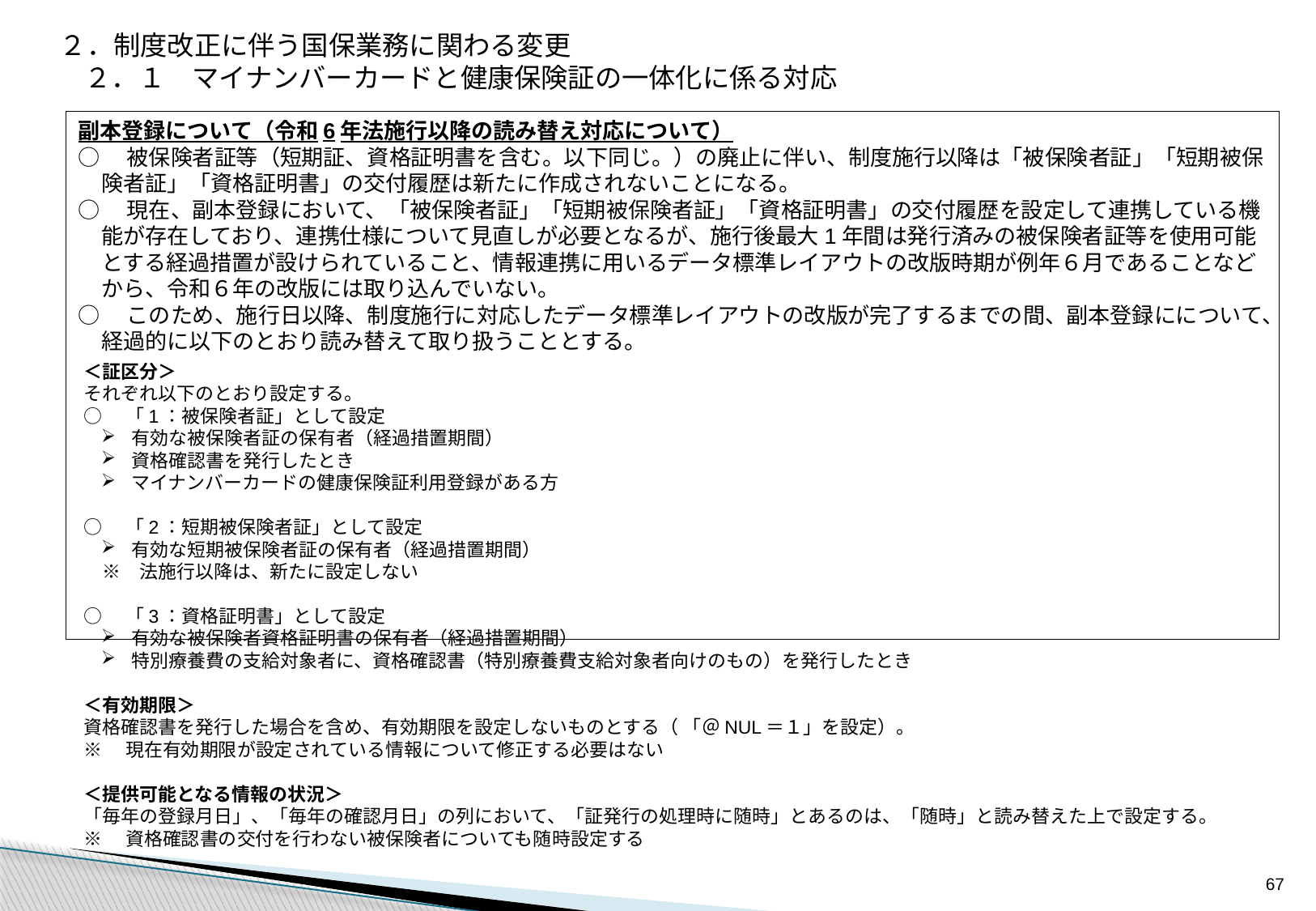

２．制度改正に伴う国保業務に関わる変更
２．１　マイナンバーカードと健康保険証の一体化に係る対応
副本登録について（令和6年法施行以降の読み替え対応について）
○　被保険者証等（短期証、資格証明書を含む。以下同じ。）の廃止に伴い、制度施行以降は「被保険者証」「短期被保険者証」「資格証明書」の交付履歴は新たに作成されないことになる。
○　現在、副本登録において、「被保険者証」「短期被保険者証」「資格証明書」の交付履歴を設定して連携している機能が存在しており、連携仕様について見直しが必要となるが、施行後最大1年間は発行済みの被保険者証等を使用可能とする経過措置が設けられていること、情報連携に用いるデータ標準レイアウトの改版時期が例年６月であることなどから、令和６年の改版には取り込んでいない。
○　このため、施行日以降、制度施行に対応したデータ標準レイアウトの改版が完了するまでの間、副本登録にについて、経過的に以下のとおり読み替えて取り扱うこととする。
＜証区分＞
それぞれ以下のとおり設定する。
○　「1：被保険者証」として設定
有効な被保険者証の保有者（経過措置期間）
資格確認書を発行したとき
マイナンバーカードの健康保険証利用登録がある方

○　「2：短期被保険者証」として設定
有効な短期被保険者証の保有者（経過措置期間）
　※　法施行以降は、新たに設定しない

○　「3：資格証明書」として設定
有効な被保険者資格証明書の保有者（経過措置期間）
特別療養費の支給対象者に、資格確認書（特別療養費支給対象者向けのもの）を発行したとき

＜有効期限＞
資格確認書を発行した場合を含め、有効期限を設定しないものとする（ 「＠NUL＝１」を設定）。
※　現在有効期限が設定されている情報について修正する必要はない

＜提供可能となる情報の状況＞
「毎年の登録月日」、「毎年の確認月日」の列において、「証発行の処理時に随時」とあるのは、「随時」と読み替えた上で設定する。
※　資格確認書の交付を行わない被保険者についても随時設定する
67